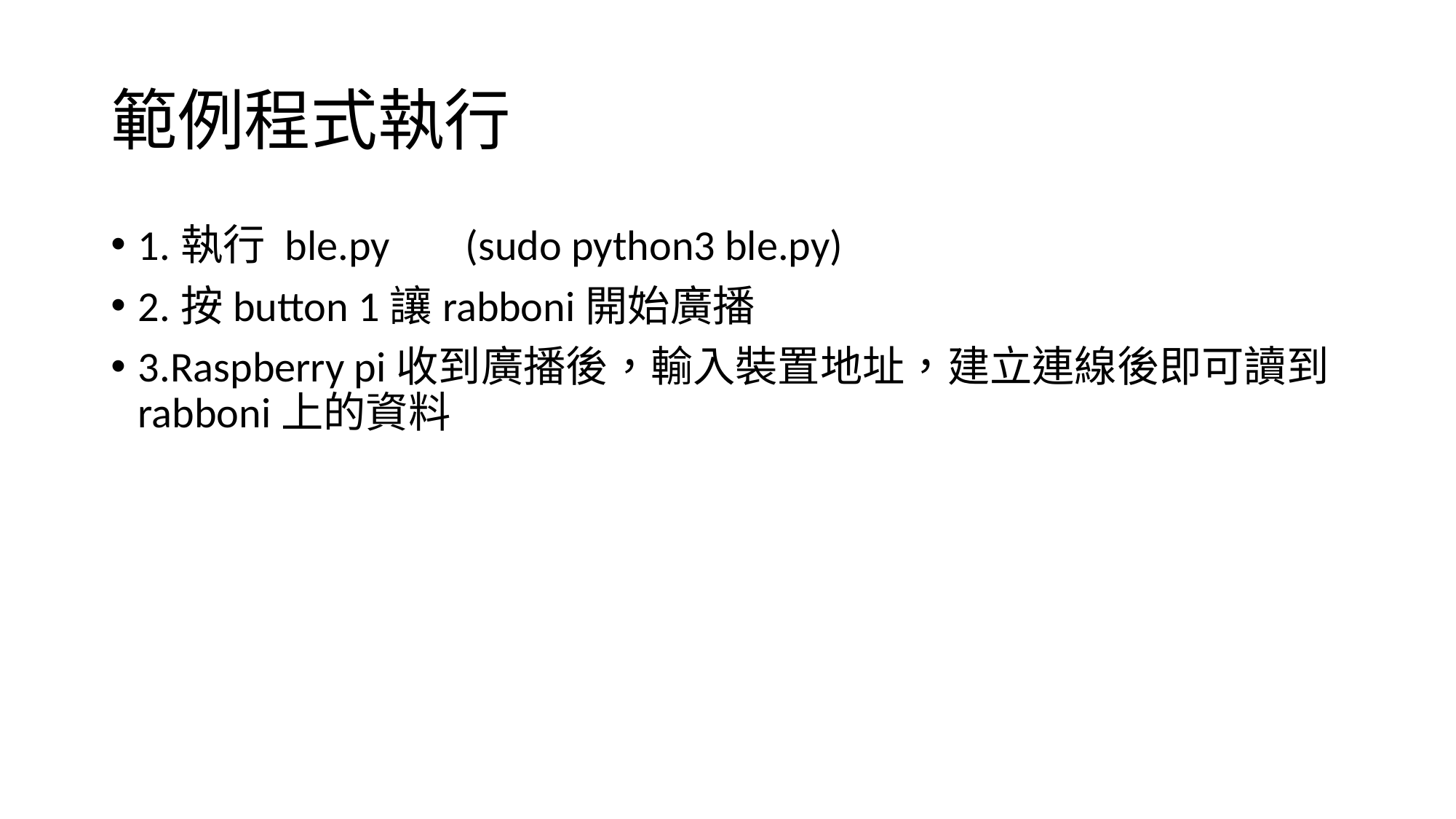

# 範例程式執行
1.執行 ble.py	(sudo python3 ble.py)
2.按button 1讓rabboni開始廣播
3.Raspberry pi收到廣播後，輸入裝置地址，建立連線後即可讀到rabboni上的資料